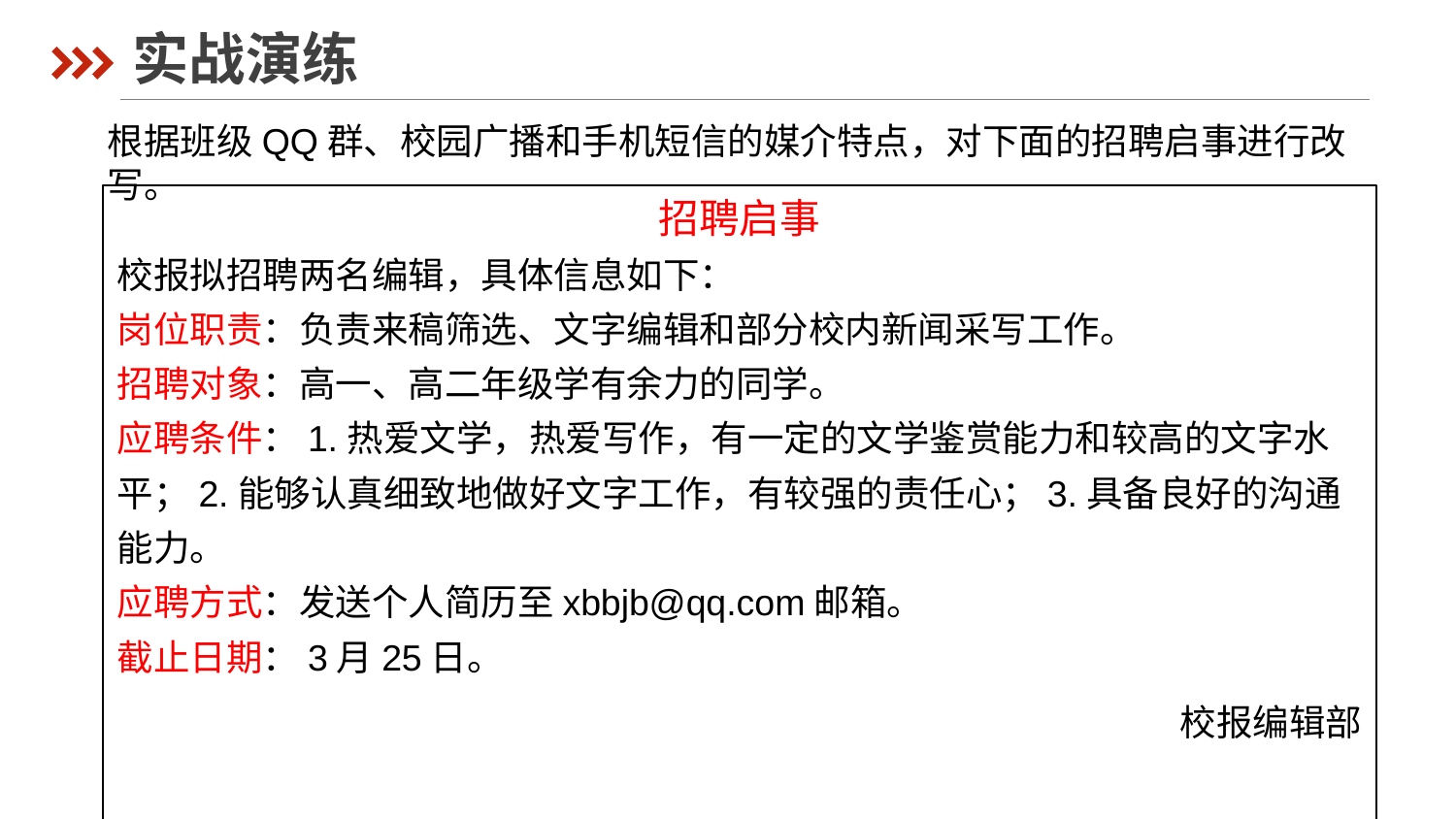

实战演练

根据班级QQ群、校园广播和手机短信的媒介特点，对下面的招聘启事进行改写。
招聘启事
校报拟招聘两名编辑，具体信息如下：
岗位职责：负责来稿筛选、文字编辑和部分校内新闻采写工作。
招聘对象：高一、高二年级学有余力的同学。
应聘条件：1.热爱文学，热爱写作，有一定的文学鉴赏能力和较高的文字水平；2.能够认真细致地做好文字工作，有较强的责任心；3.具备良好的沟通能力。
应聘方式：发送个人简历至xbbjb@qq.com邮箱。
截止日期：3月25日。
校报编辑部
                                                                                                                             3月1日